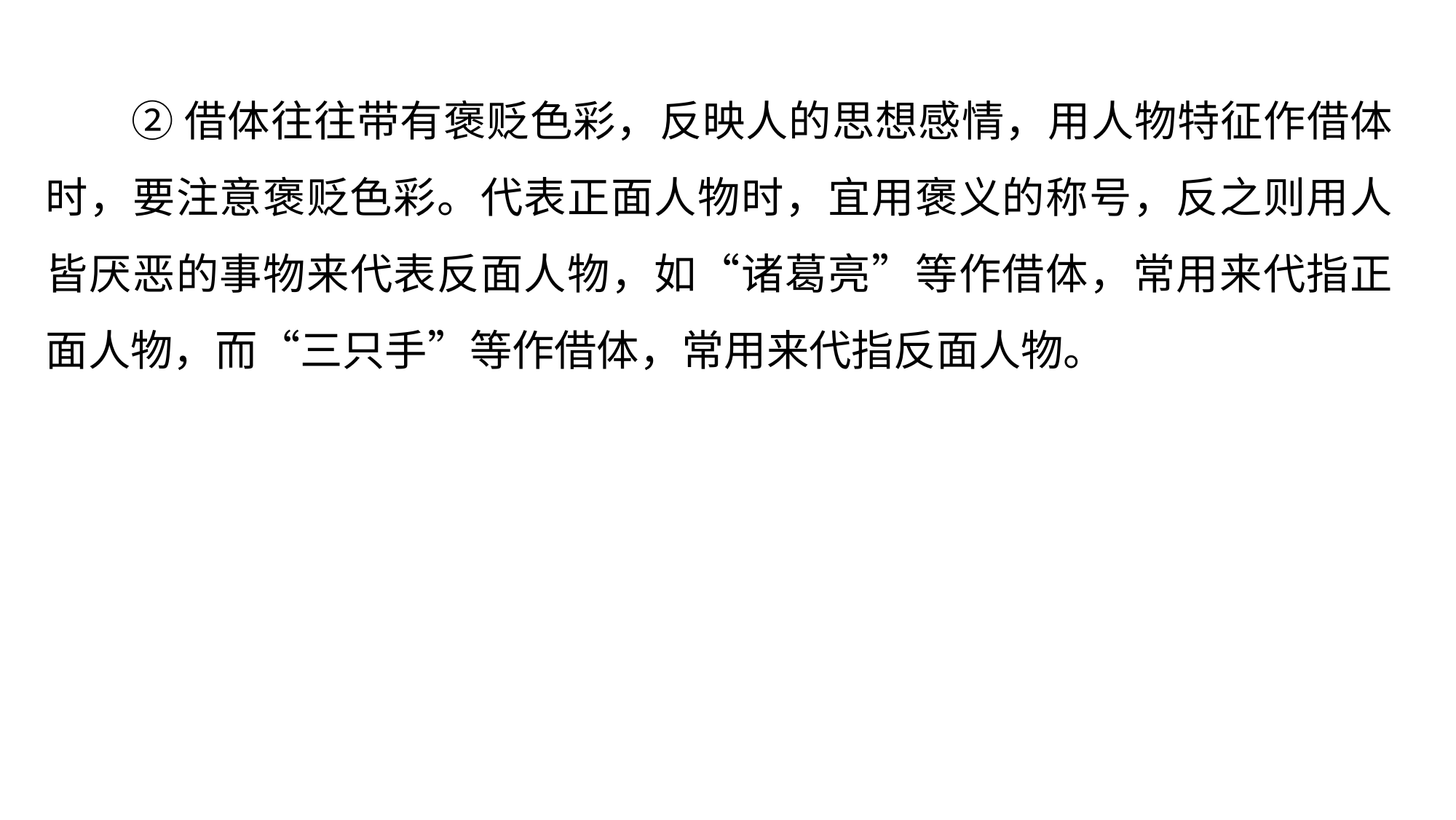

②借体往往带有褒贬色彩，反映人的思想感情，用人物特征作借体时，要注意褒贬色彩。代表正面人物时，宜用褒义的称号，反之则用人皆厌恶的事物来代表反面人物，如“诸葛亮”等作借体，常用来代指正面人物，而“三只手”等作借体，常用来代指反面人物。